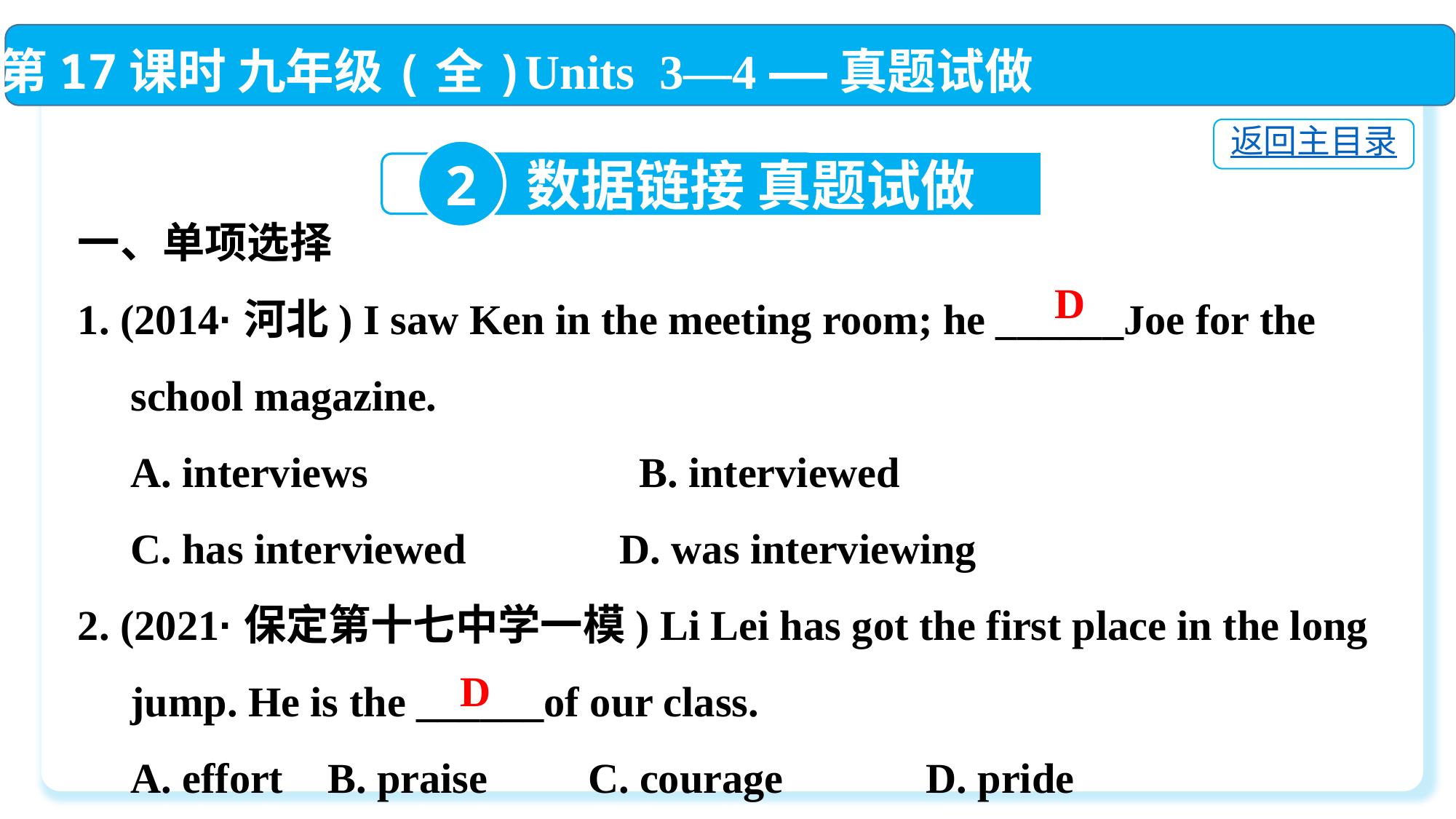

第17课时 九年级(全)Units  3—4 ——真题试做

返回主目录
2

数据链接 真题试做
一、单项选择
1. (2014·河北) I saw Ken in the meeting room; he ______Joe for the
     school magazine.
     A. interviews　　　　　    B. interviewed
     C. has interviewed	          D. was interviewing
2. (2021·保定第十七中学一模) Li Lei has got the first place in the long
     jump. He is the ______of our class.
     A. effort	   B. praise 	       C. courage	        D. pride
D
D